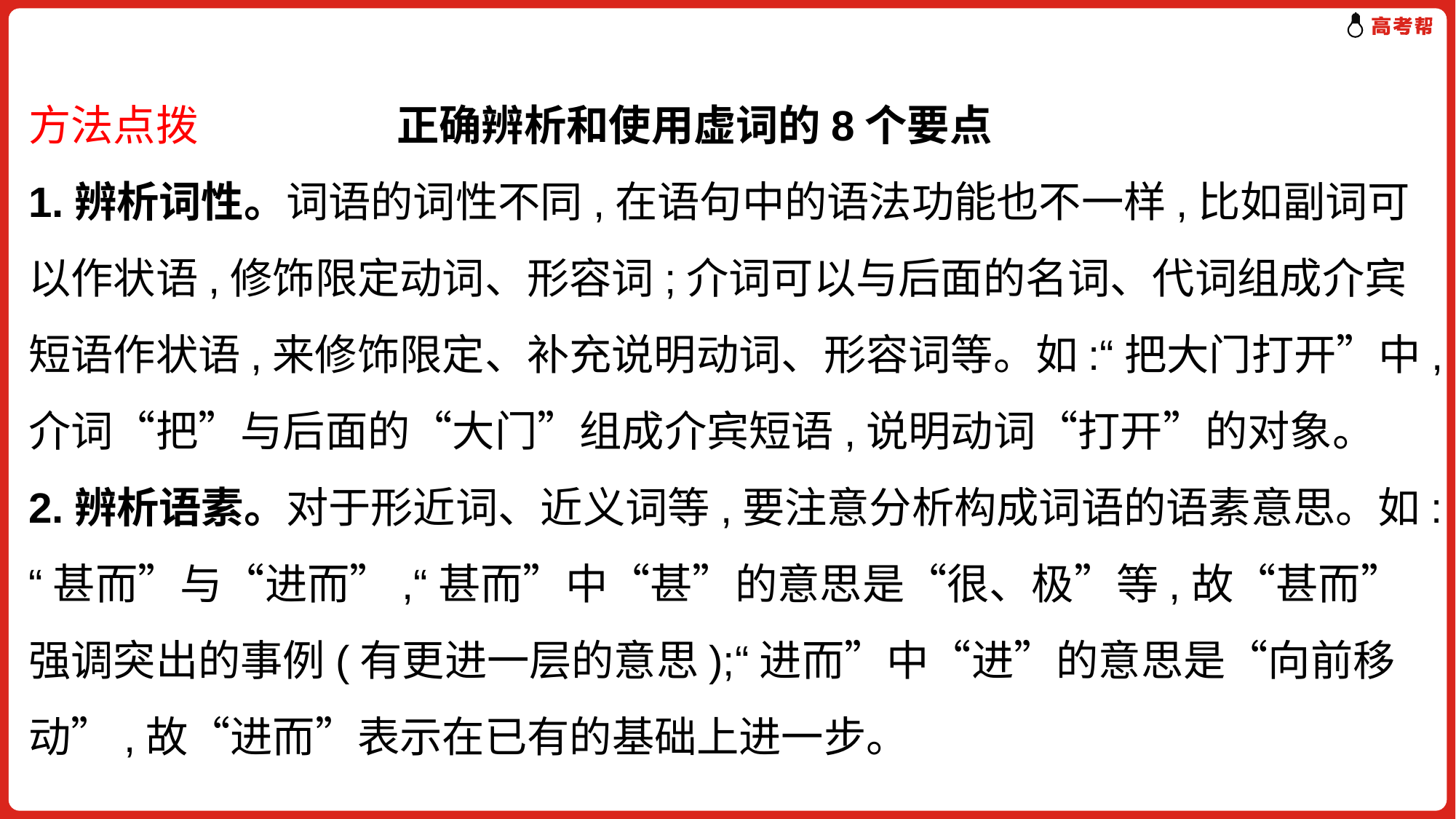

方法点拨                     正确辨析和使用虚词的8个要点
1.辨析词性。词语的词性不同,在语句中的语法功能也不一样,比如副词可以作状语,修饰限定动词、形容词;介词可以与后面的名词、代词组成介宾短语作状语,来修饰限定、补充说明动词、形容词等。如:“把大门打开”中,介词“把”与后面的“大门”组成介宾短语,说明动词“打开”的对象。
2.辨析语素。对于形近词、近义词等,要注意分析构成词语的语素意思。如:“甚而”与“进而”,“甚而”中“甚”的意思是“很、极”等,故“甚而”强调突出的事例(有更进一层的意思);“进而”中“进”的意思是“向前移动”,故“进而”表示在已有的基础上进一步。